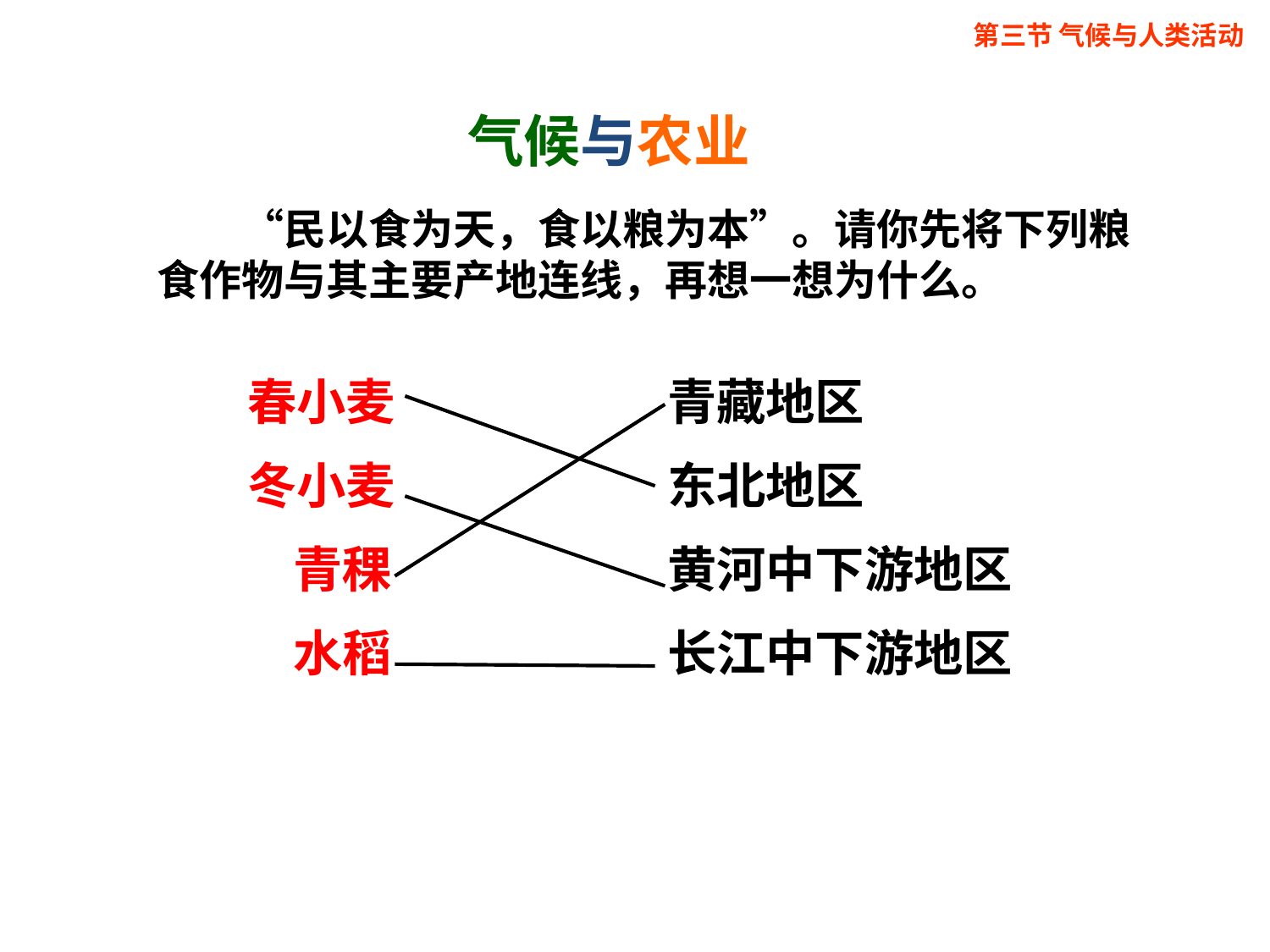

第三节 气候与人类活动
气候与农业
　　“民以食为天，食以粮为本”。请你先将下列粮食作物与其主要产地连线，再想一想为什么。
春小麦
冬小麦
   青稞
   水稻
青藏地区
东北地区
黄河中下游地区
长江中下游地区